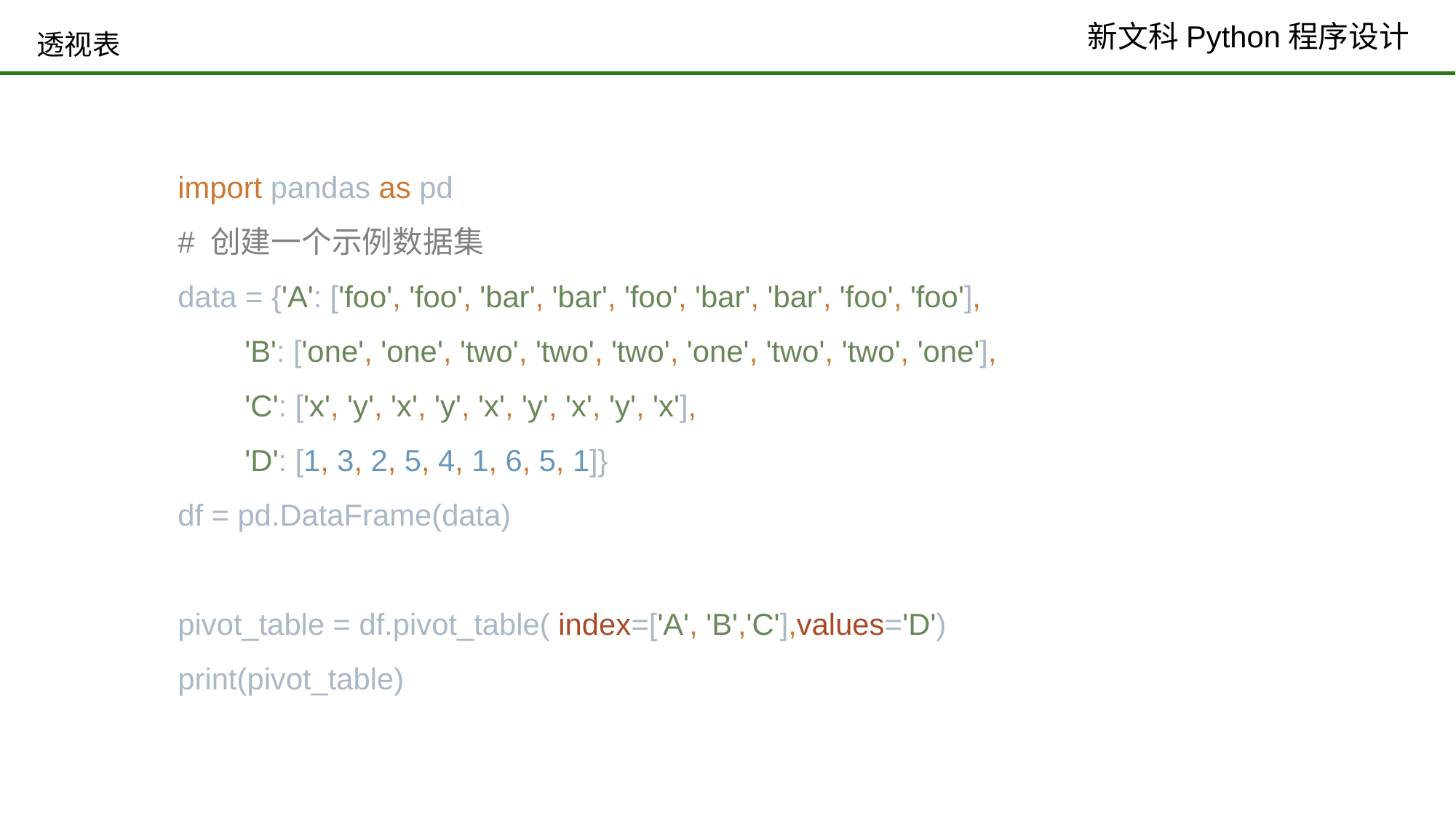

# 透视表
import pandas as pd
# 创建一个示例数据集
data = {'A': ['foo', 'foo', 'bar', 'bar', 'foo', 'bar', 'bar', 'foo', 'foo'],
        'B': ['one', 'one', 'two', 'two', 'two', 'one', 'two', 'two', 'one'],
        'C': ['x', 'y', 'x', 'y', 'x', 'y', 'x', 'y', 'x'],
        'D': [1, 3, 2, 5, 4, 1, 6, 5, 1]}
df = pd.DataFrame(data)
pivot_table = df.pivot_table( index=['A', 'B','C'],values='D')
print(pivot_table)